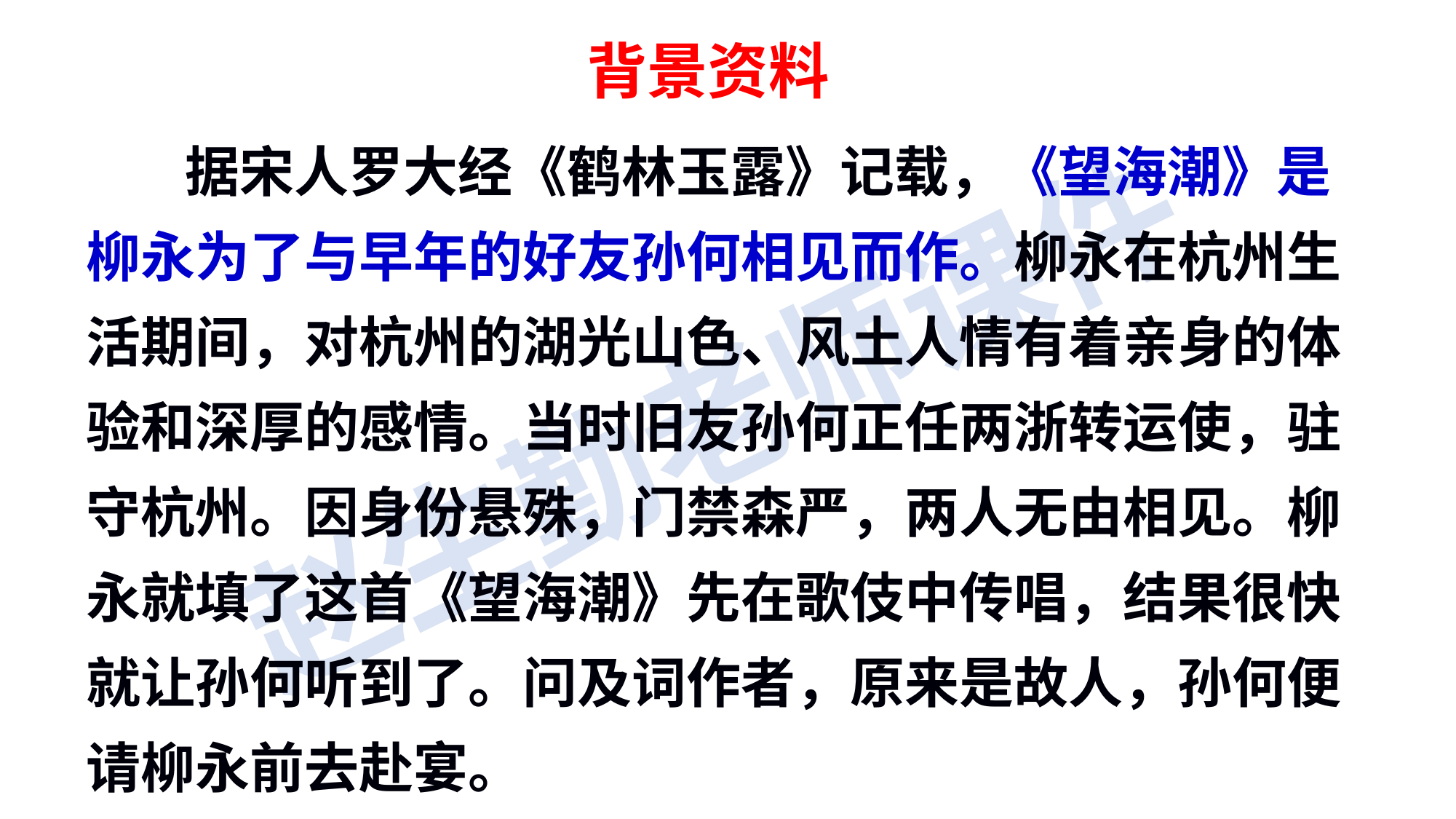

背景资料
           据宋人罗大经《鹤林玉露》记载，《望海潮》是柳永为了与早年的好友孙何相见而作。柳永在杭州生活期间，对杭州的湖光山色、风土人情有着亲身的体验和深厚的感情。当时旧友孙何正任两浙转运使，驻守杭州。因身份悬殊，门禁森严，两人无由相见。柳永就填了这首《望海潮》先在歌伎中传唱，结果很快就让孙何听到了。问及词作者，原来是故人，孙何便请柳永前去赴宴。